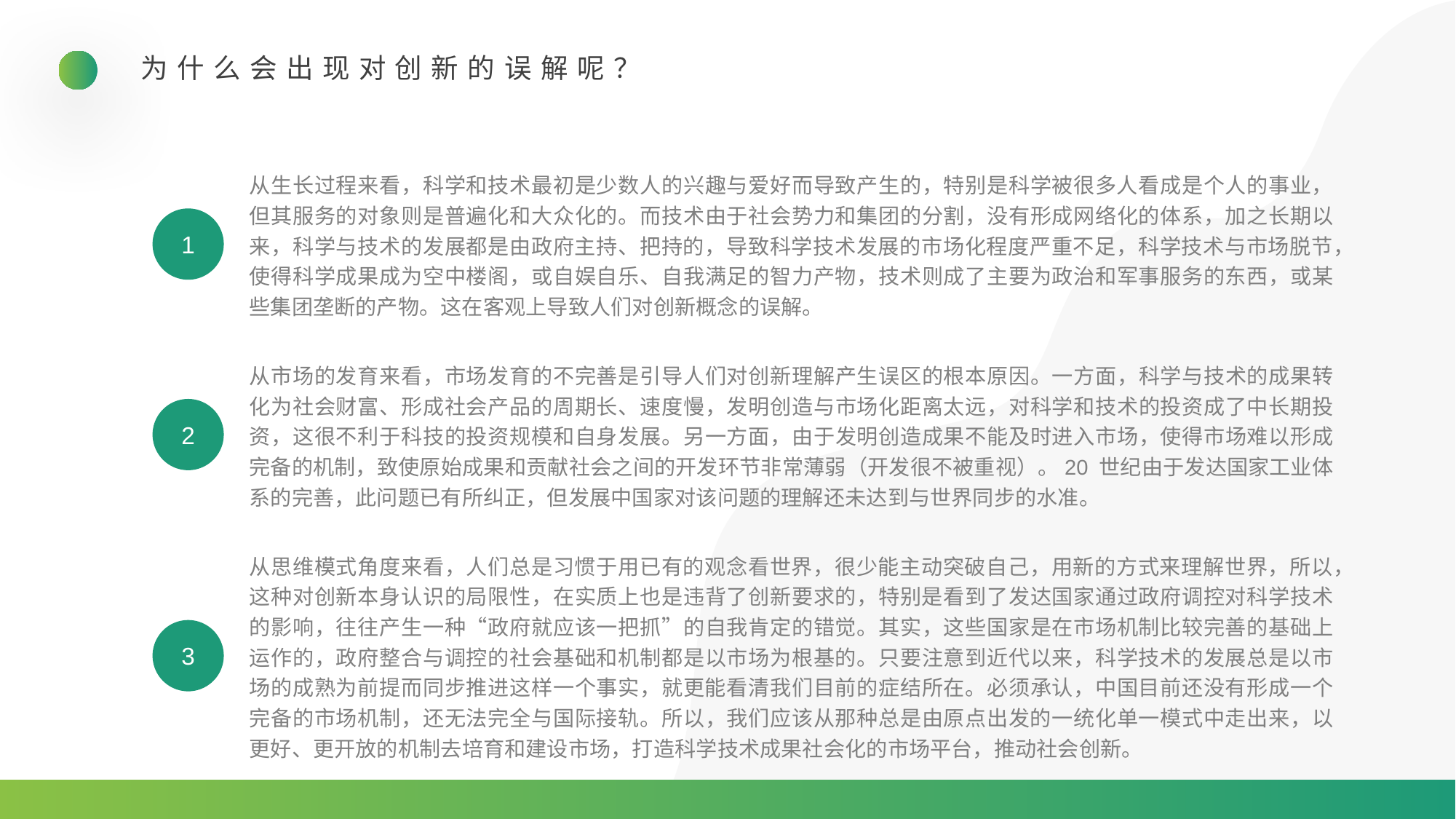

为什么会出现对创新的误解呢？
从生长过程来看，科学和技术最初是少数人的兴趣与爱好而导致产生的，特别是科学被很多人看成是个人的事业，但其服务的对象则是普遍化和大众化的。而技术由于社会势力和集团的分割，没有形成网络化的体系，加之长期以来，科学与技术的发展都是由政府主持、把持的，导致科学技术发展的市场化程度严重不足，科学技术与市场脱节，使得科学成果成为空中楼阁，或自娱自乐、自我满足的智力产物，技术则成了主要为政治和军事服务的东西，或某些集团垄断的产物。这在客观上导致人们对创新概念的误解。
1
从市场的发育来看，市场发育的不完善是引导人们对创新理解产生误区的根本原因。一方面，科学与技术的成果转化为社会财富、形成社会产品的周期长、速度慢，发明创造与市场化距离太远，对科学和技术的投资成了中长期投资，这很不利于科技的投资规模和自身发展。另一方面，由于发明创造成果不能及时进入市场，使得市场难以形成完备的机制，致使原始成果和贡献社会之间的开发环节非常薄弱（开发很不被重视）。20 世纪由于发达国家工业体系的完善，此问题已有所纠正，但发展中国家对该问题的理解还未达到与世界同步的水准。
2
从思维模式角度来看，人们总是习惯于用已有的观念看世界，很少能主动突破自己，用新的方式来理解世界，所以，这种对创新本身认识的局限性，在实质上也是违背了创新要求的，特别是看到了发达国家通过政府调控对科学技术的影响，往往产生一种“政府就应该一把抓”的自我肯定的错觉。其实，这些国家是在市场机制比较完善的基础上运作的，政府整合与调控的社会基础和机制都是以市场为根基的。只要注意到近代以来，科学技术的发展总是以市场的成熟为前提而同步推进这样一个事实，就更能看清我们目前的症结所在。必须承认，中国目前还没有形成一个完备的市场机制，还无法完全与国际接轨。所以，我们应该从那种总是由原点出发的一统化单一模式中走出来，以更好、更开放的机制去培育和建设市场，打造科学技术成果社会化的市场平台，推动社会创新。
3